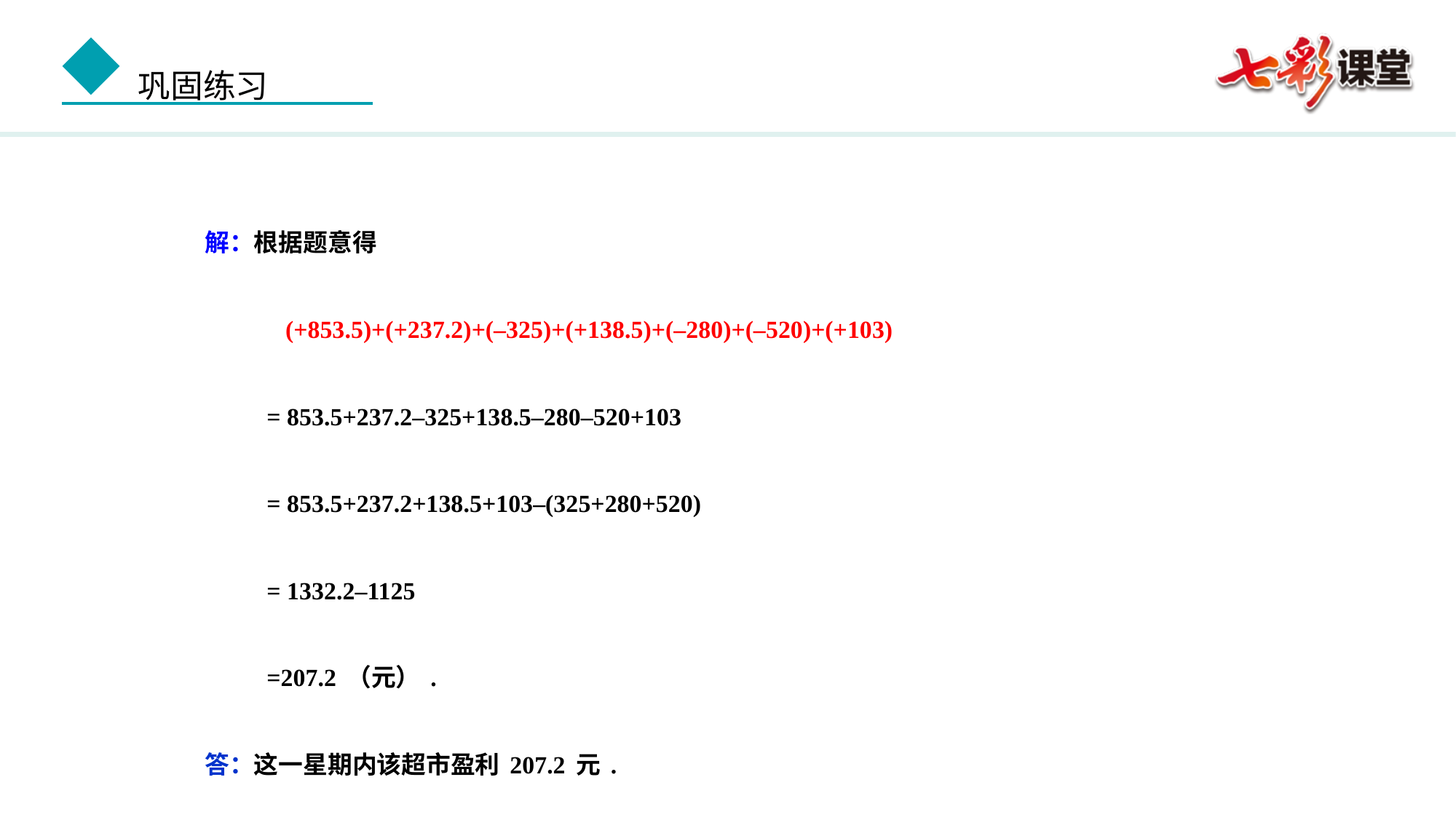

解：根据题意得
             (+853.5)+(+237.2)+(–325)+(+138.5)+(–280)+(–520)+(+103)
          = 853.5+237.2–325+138.5–280–520+103
          = 853.5+237.2+138.5+103–(325+280+520)
          = 1332.2–1125
          =207.2（元）.
答：这一星期内该超市盈利207.2元.